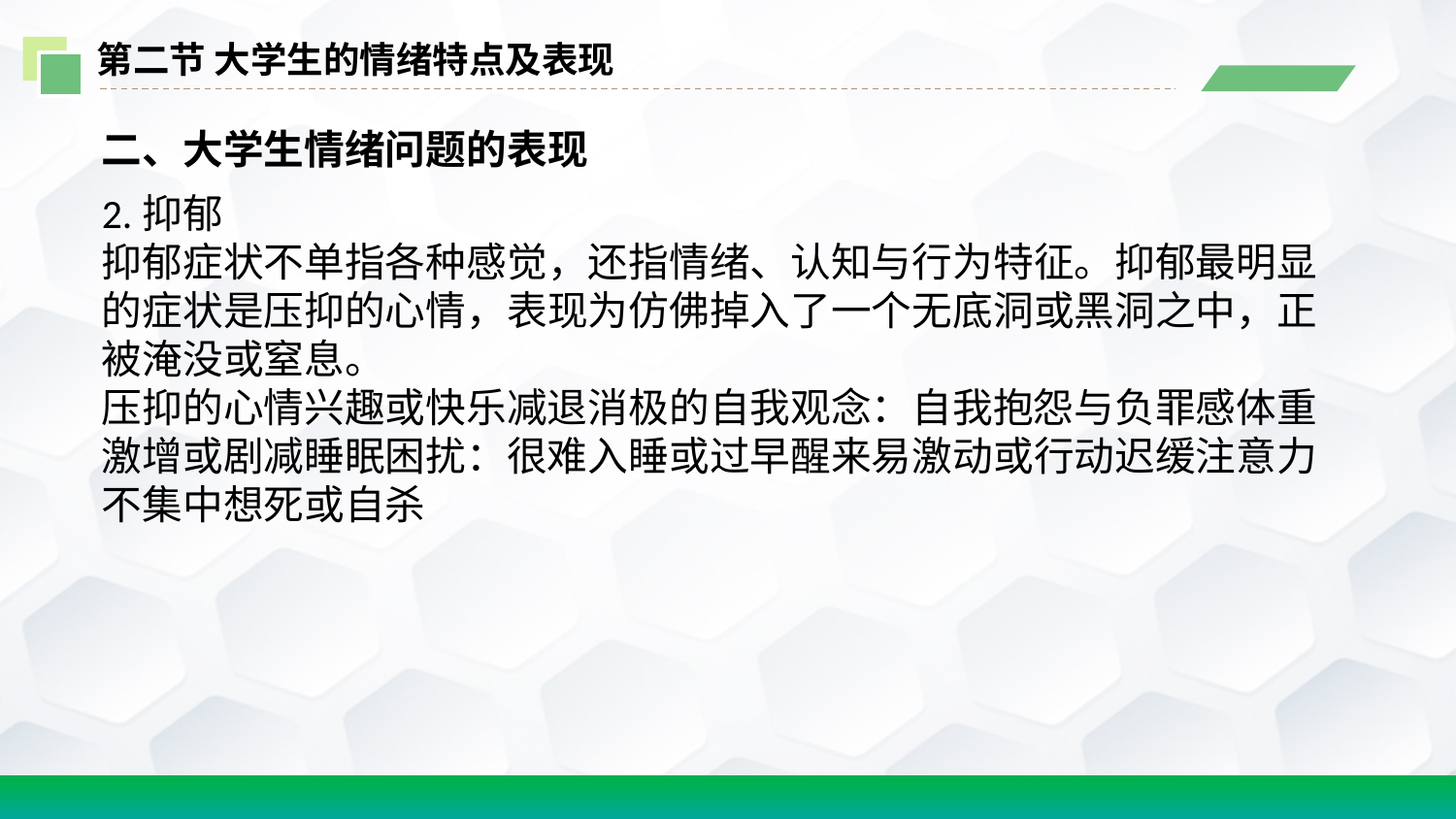

第二节 大学生的情绪特点及表现
二、大学生情绪问题的表现
2.抑郁
抑郁症状不单指各种感觉，还指情绪、认知与行为特征。抑郁最明显的症状是压抑的心情，表现为仿佛掉入了一个无底洞或黑洞之中，正被淹没或窒息。
压抑的心情兴趣或快乐减退消极的自我观念：自我抱怨与负罪感体重激增或剧减睡眠困扰：很难入睡或过早醒来易激动或行动迟缓注意力不集中想死或自杀